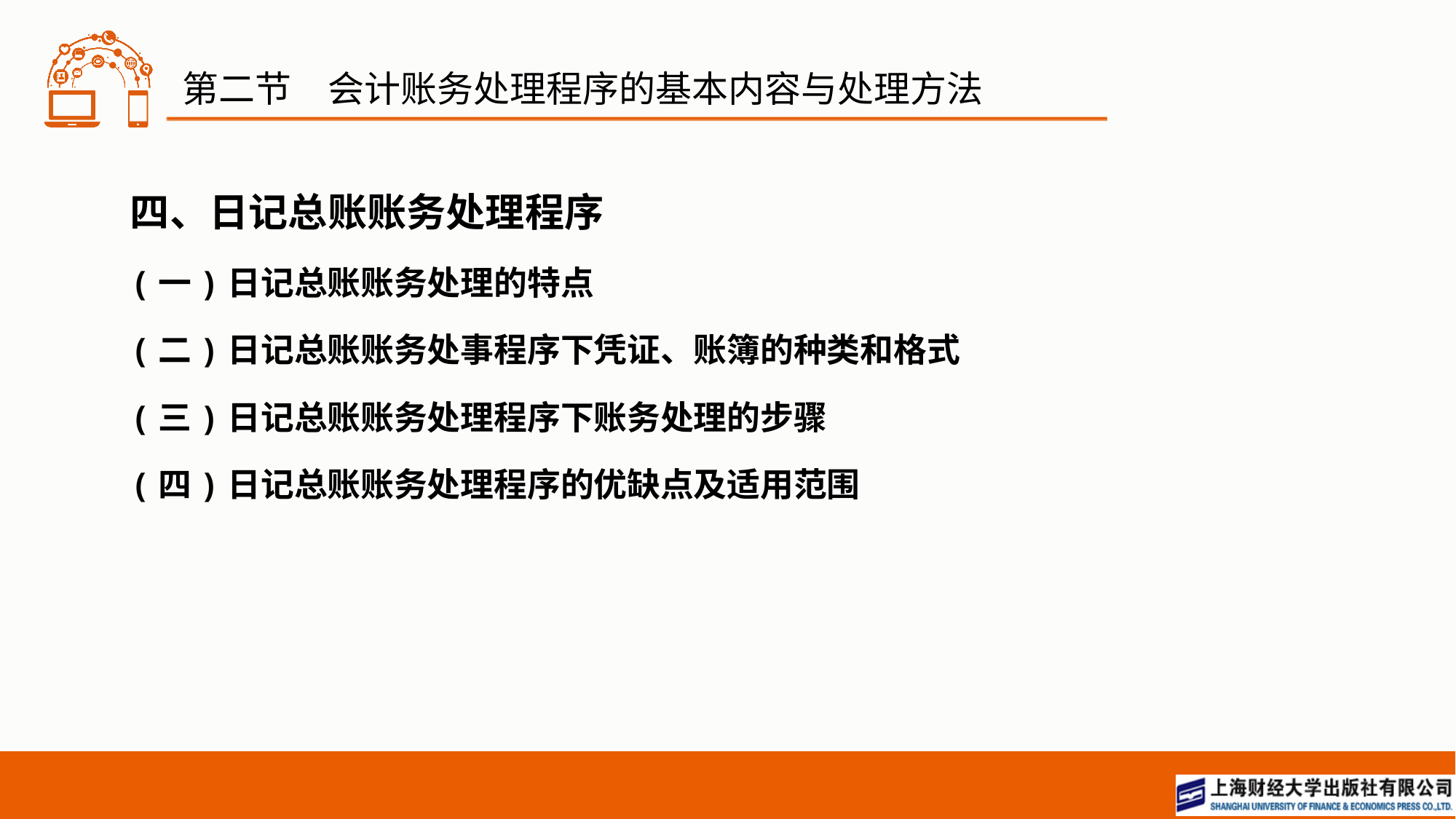

# 第二节　会计账务处理程序的基本内容与处理方法
四、日记总账账务处理程序
(一)日记总账账务处理的特点
(二)日记总账账务处事程序下凭证、账簿的种类和格式
(三)日记总账账务处理程序下账务处理的步骤
(四)日记总账账务处理程序的优缺点及适用范围